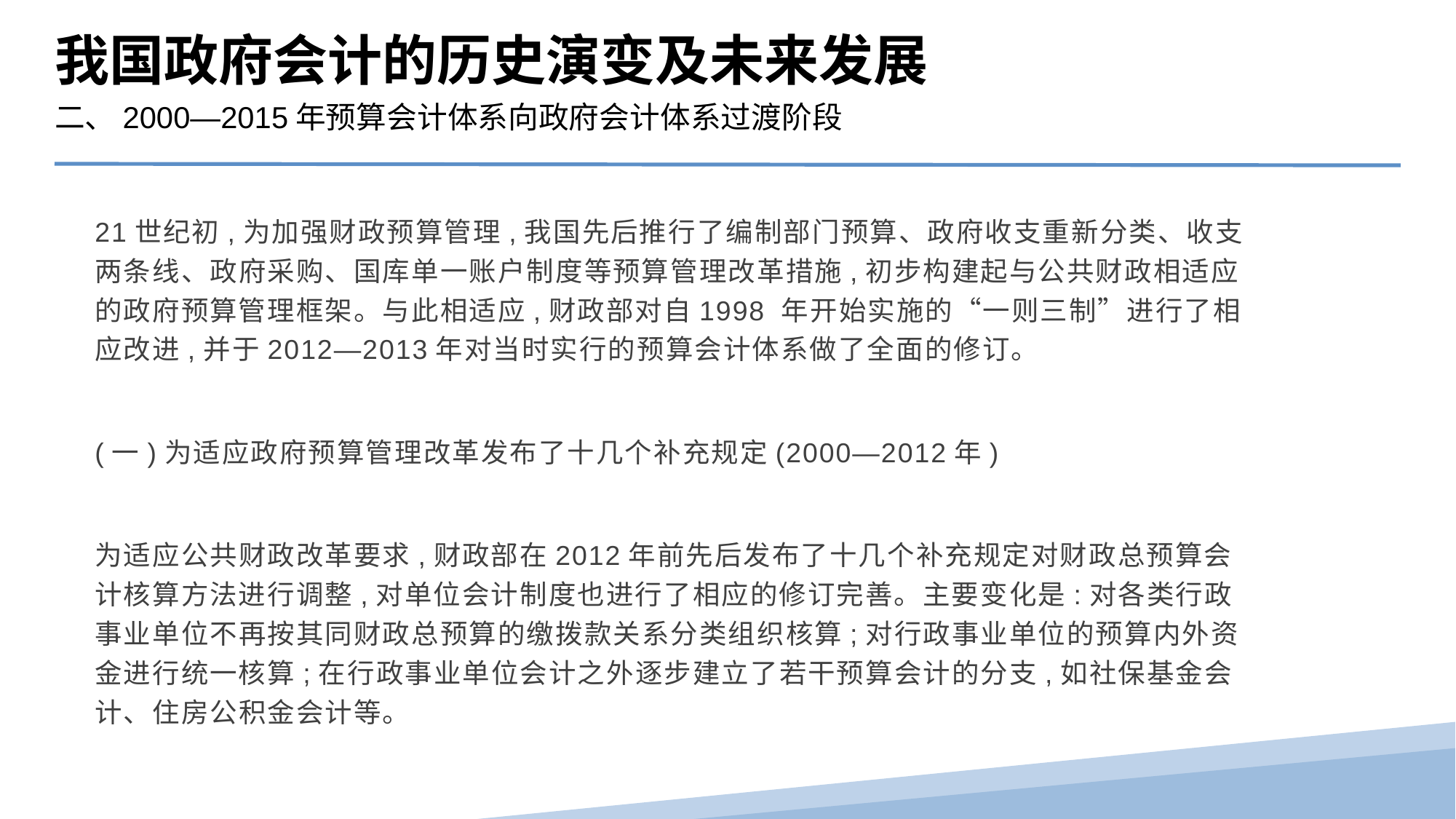

我国政府会计的历史演变及未来发展
二、2000—2015年预算会计体系向政府会计体系过渡阶段
21世纪初,为加强财政预算管理,我国先后推行了编制部门预算、政府收支重新分类、收支两条线、政府采购、国库单一账户制度等预算管理改革措施,初步构建起与公共财政相适应的政府预算管理框架。与此相适应,财政部对自1998 年开始实施的“一则三制”进行了相应改进,并于2012—2013年对当时实行的预算会计体系做了全面的修订。

(一)为适应政府预算管理改革发布了十几个补充规定(2000—2012年)

为适应公共财政改革要求,财政部在2012年前先后发布了十几个补充规定对财政总预算会计核算方法进行调整,对单位会计制度也进行了相应的修订完善。主要变化是:对各类行政事业单位不再按其同财政总预算的缴拨款关系分类组织核算;对行政事业单位的预算内外资金进行统一核算;在行政事业单位会计之外逐步建立了若干预算会计的分支,如社保基金会计、住房公积金会计等。